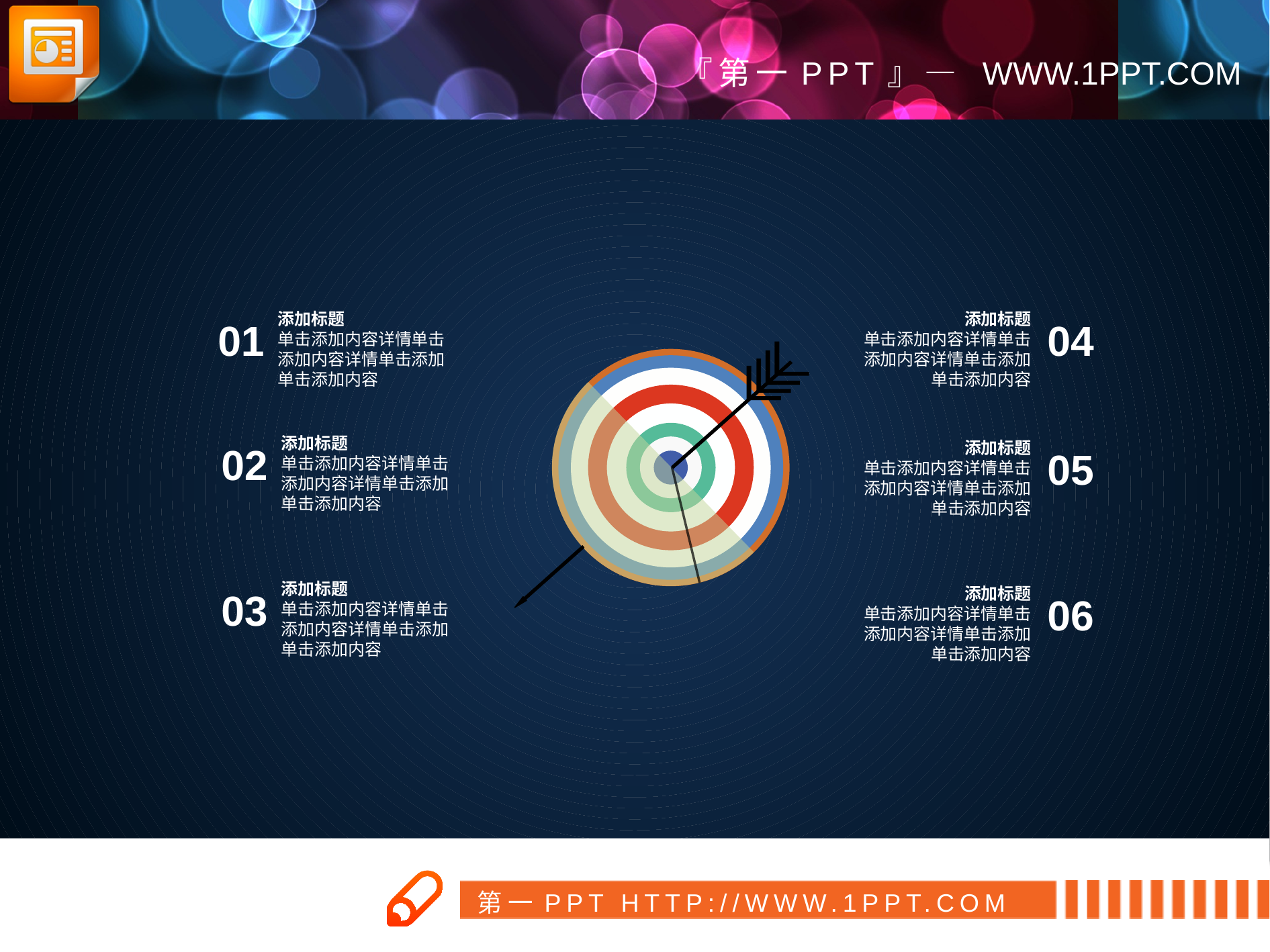

添加标题
单击添加内容详情单击添加内容详情单击添加单击添加内容
01
添加标题
单击添加内容详情单击添加内容详情单击添加单击添加内容
04

添加标题
单击添加内容详情单击添加内容详情单击添加单击添加内容
02
添加标题
单击添加内容详情单击添加内容详情单击添加单击添加内容
05
添加标题
单击添加内容详情单击添加内容详情单击添加单击添加内容
03
添加标题
单击添加内容详情单击添加内容详情单击添加单击添加内容
06